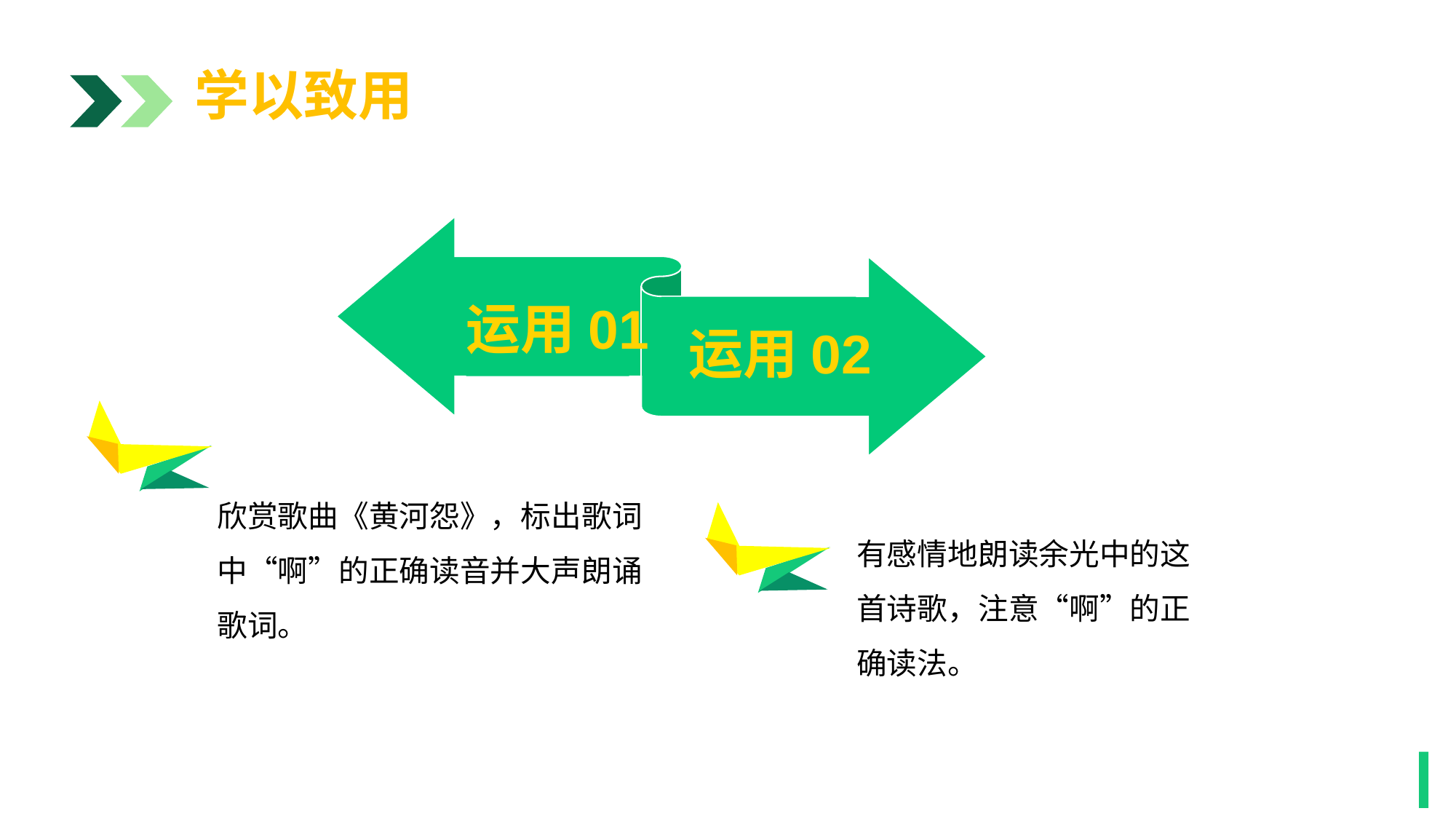

学以致用

运用01
运用02
1

欣赏歌曲《黄河怨》，标出歌词中“啊”的正确读音并大声朗诵歌词。

有感情地朗读余光中的这首诗歌，注意“啊”的正确读法。
1
9